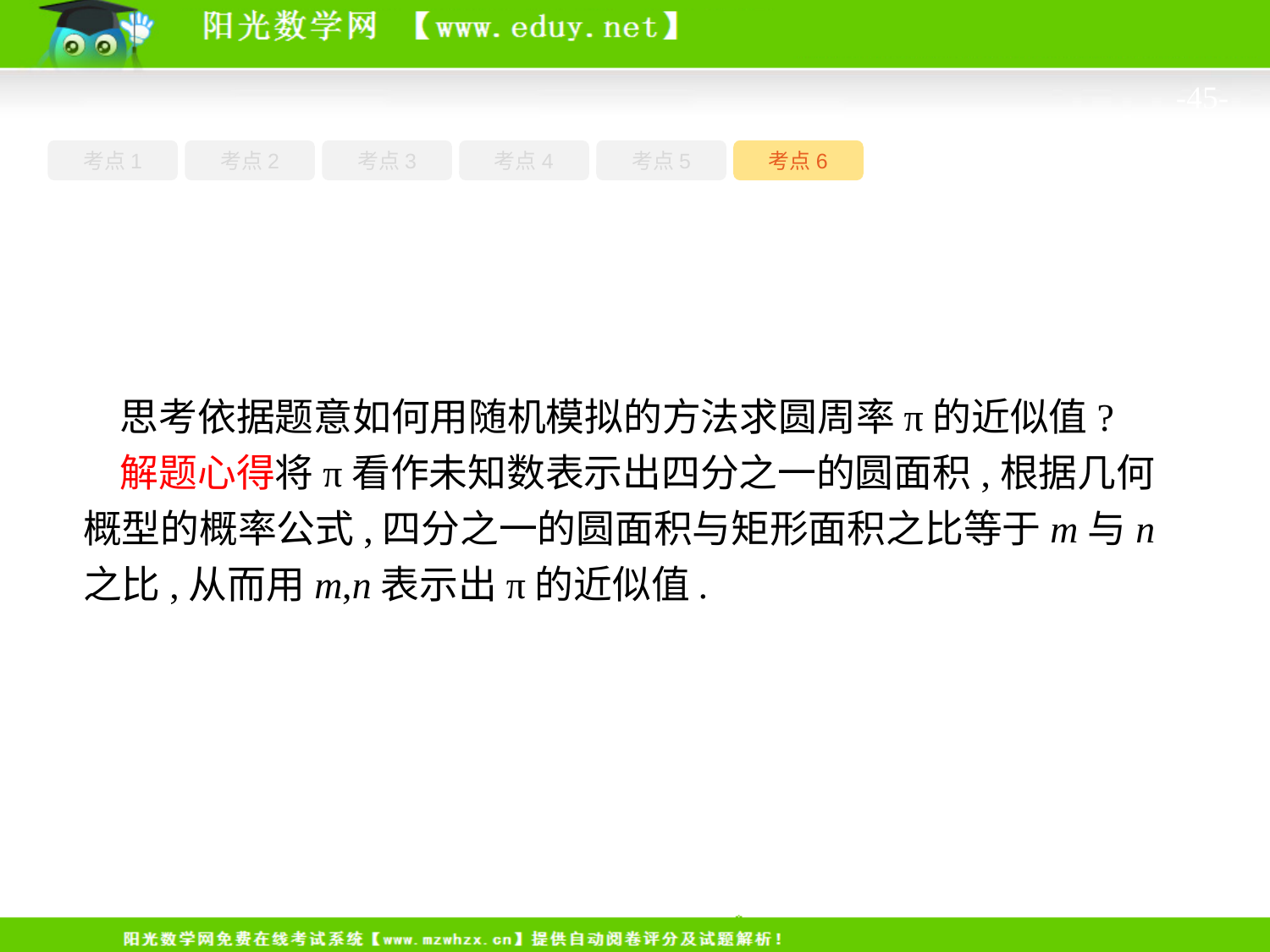

-45-
考点1
考点3
考点5
考点6
考点2
考点4
思考依据题意如何用随机模拟的方法求圆周率π的近似值?
解题心得将π看作未知数表示出四分之一的圆面积,根据几何概型的概率公式,四分之一的圆面积与矩形面积之比等于m与n之比,从而用m,n表示出π的近似值.